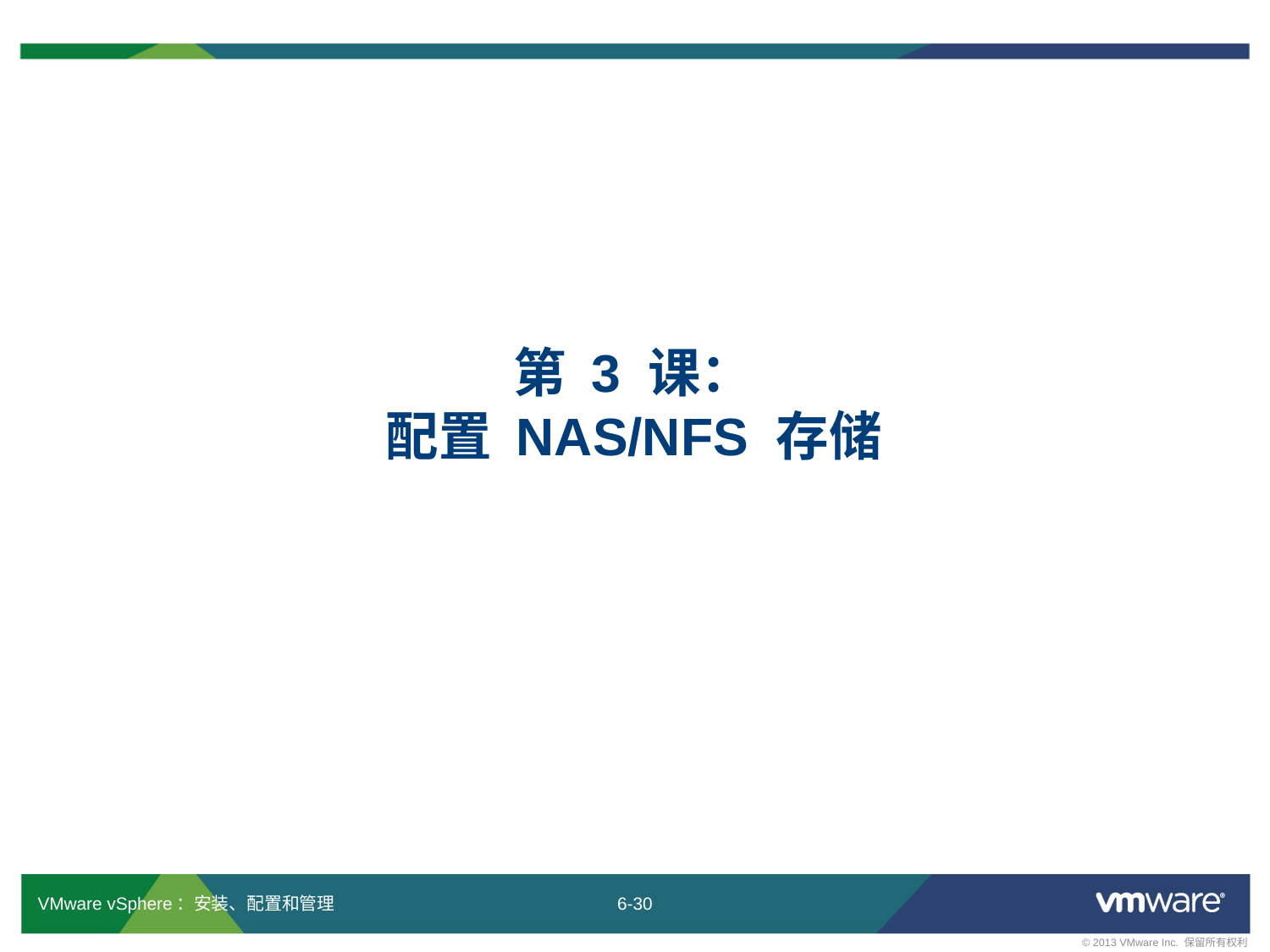

# 第 3 课： 配置 NAS/NFS 存储